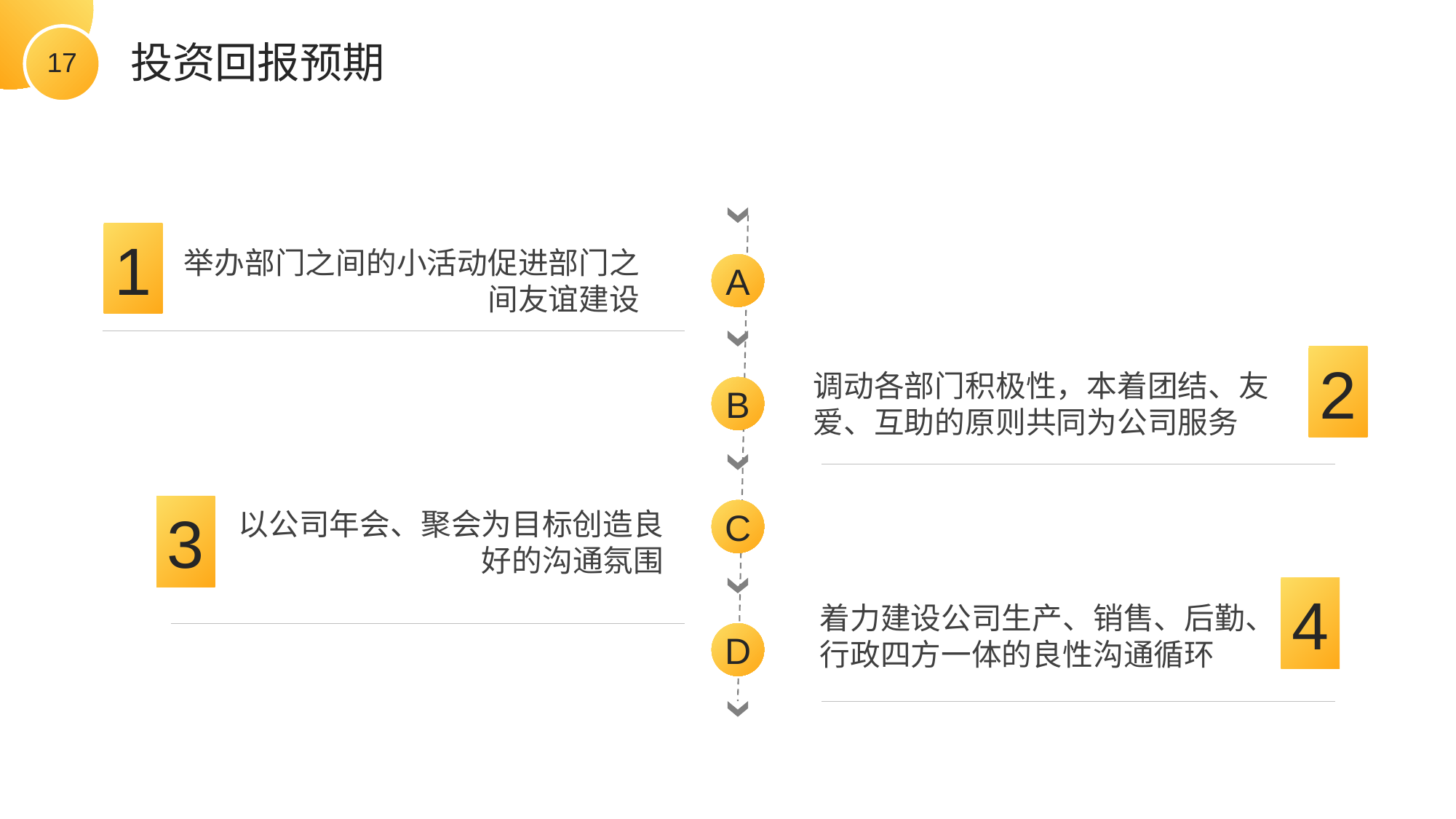

投资回报预期

1
举办部门之间的小活动促进部门之间友谊建设
A
2
调动各部门积极性，本着团结、友爱、互助的原则共同为公司服务
B
3
以公司年会、聚会为目标创造良好的沟通氛围
C
4
着力建设公司生产、销售、后勤、行政四方一体的良性沟通循环
D